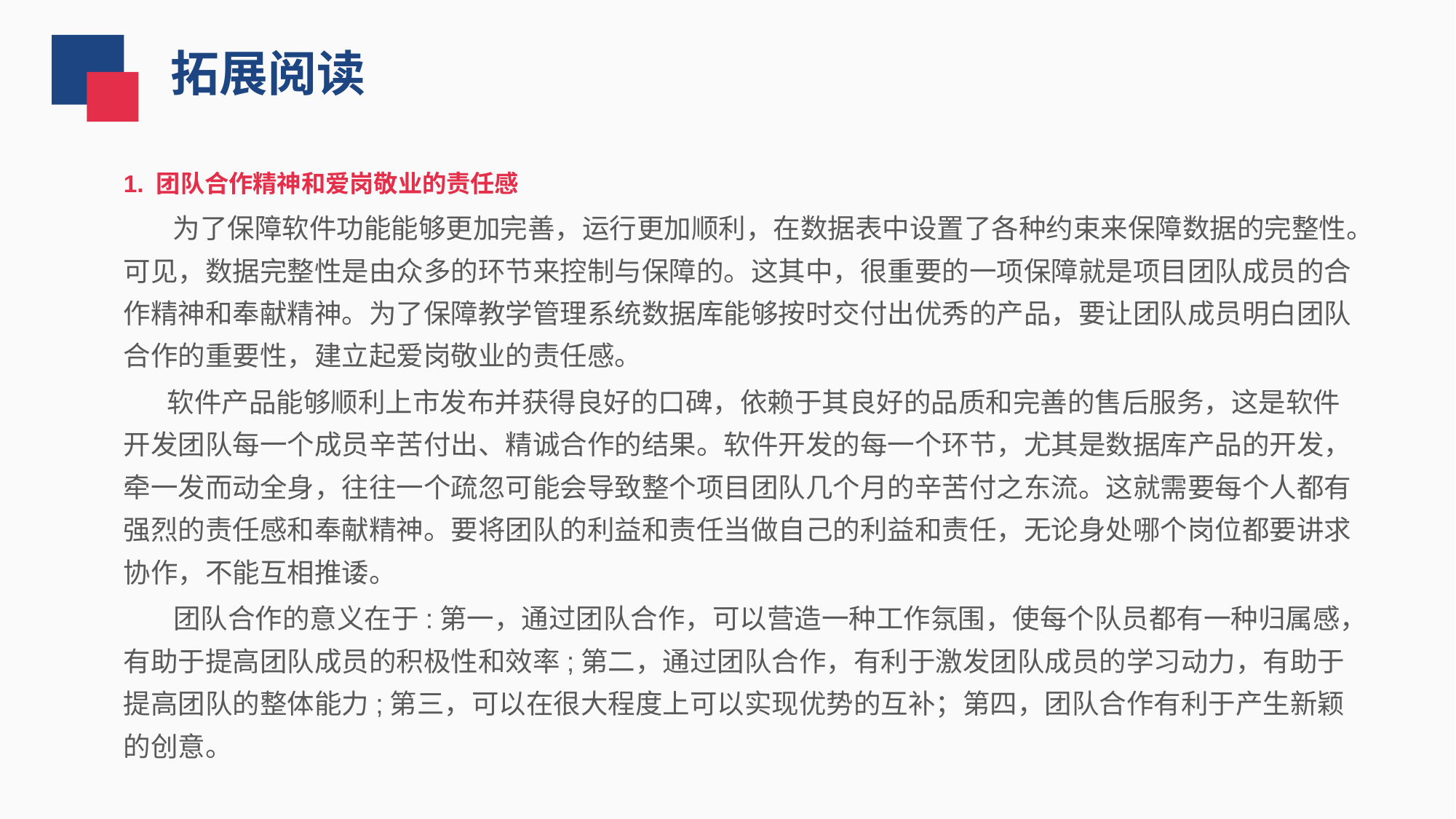

拓展阅读
1. 团队合作精神和爱岗敬业的责任感
        为了保障软件功能能够更加完善，运行更加顺利，在数据表中设置了各种约束来保障数据的完整性。可见，数据完整性是由众多的环节来控制与保障的。这其中，很重要的一项保障就是项目团队成员的合作精神和奉献精神。为了保障教学管理系统数据库能够按时交付出优秀的产品，要让团队成员明白团队合作的重要性，建立起爱岗敬业的责任感。
      软件产品能够顺利上市发布并获得良好的口碑，依赖于其良好的品质和完善的售后服务，这是软件开发团队每一个成员辛苦付出、精诚合作的结果。软件开发的每一个环节，尤其是数据库产品的开发，牵一发而动全身，往往一个疏忽可能会导致整个项目团队几个月的辛苦付之东流。这就需要每个人都有强烈的责任感和奉献精神。要将团队的利益和责任当做自己的利益和责任，无论身处哪个岗位都要讲求协作，不能互相推诿。
       团队合作的意义在于:第一，通过团队合作，可以营造一种工作氛围，使每个队员都有一种归属感，有助于提高团队成员的积极性和效率;第二，通过团队合作，有利于激发团队成员的学习动力，有助于提高团队的整体能力;第三，可以在很大程度上可以实现优势的互补；第四，团队合作有利于产生新颖的创意。